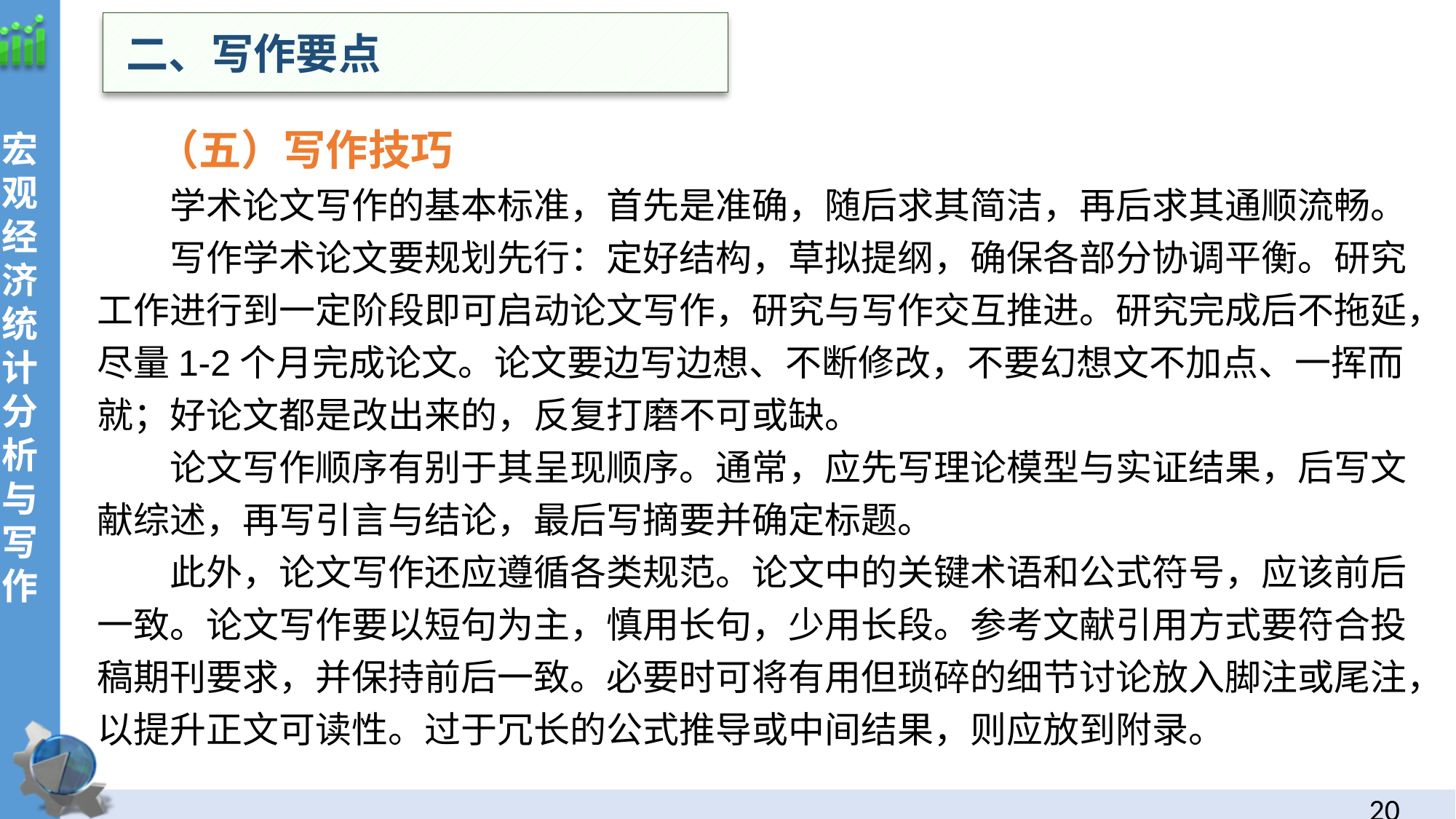

二、写作要点
宏观经济统计分析与写作
  （五）写作技巧
学术论文写作的基本标准，首先是准确，随后求其简洁，再后求其通顺流畅。
写作学术论文要规划先行：定好结构，草拟提纲，确保各部分协调平衡。研究工作进行到一定阶段即可启动论文写作，研究与写作交互推进。研究完成后不拖延，尽量1-2个月完成论文。论文要边写边想、不断修改，不要幻想文不加点、一挥而就；好论文都是改出来的，反复打磨不可或缺。
论文写作顺序有别于其呈现顺序。通常，应先写理论模型与实证结果，后写文献综述，再写引言与结论，最后写摘要并确定标题。
此外，论文写作还应遵循各类规范。论文中的关键术语和公式符号，应该前后一致。论文写作要以短句为主，慎用长句，少用长段。参考文献引用方式要符合投稿期刊要求，并保持前后一致。必要时可将有用但琐碎的细节讨论放入脚注或尾注，以提升正文可读性。过于冗长的公式推导或中间结果，则应放到附录。

20